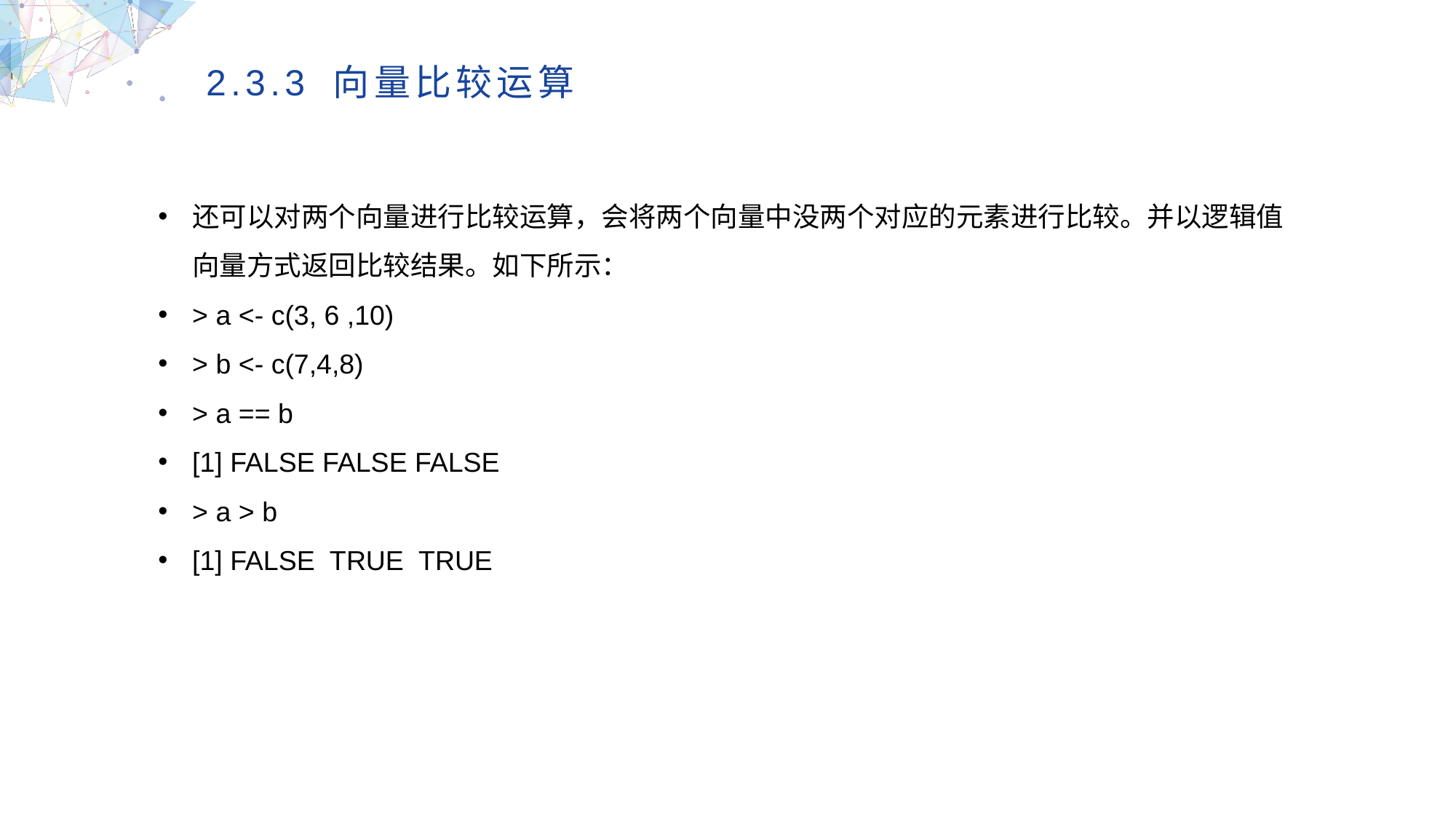

2.3.3 向量比较运算
还可以对两个向量进行比较运算，会将两个向量中没两个对应的元素进行比较。并以逻辑值向量方式返回比较结果。如下所示：
> a <- c(3, 6 ,10)
> b <- c(7,4,8)
> a == b
[1] FALSE FALSE FALSE
> a > b
[1] FALSE  TRUE  TRUE

MULTIPURPOSE PRESENTATION TEMPLATE | UNIQUE DESIGN
Welcome Message
Please replace text, click add relevant headline, modify the text content, also can copy your content to this directly. Please replace text, click add relevant headline, modify the text content, also can copy your content to this directly.